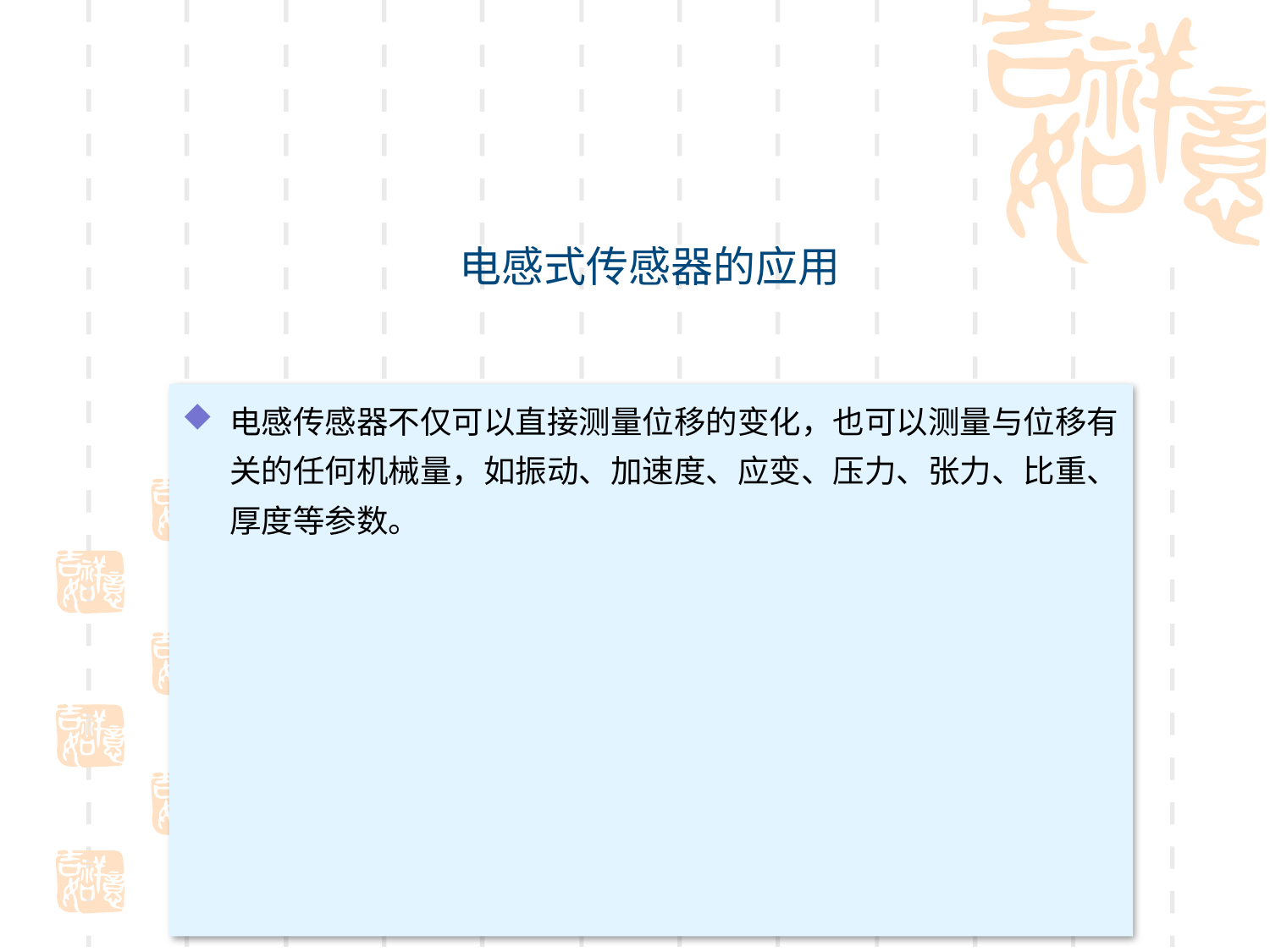

# 电感式传感器的应用
电感传感器不仅可以直接测量位移的变化，也可以测量与位移有关的任何机械量，如振动、加速度、应变、压力、张力、比重、厚度等参数。
25